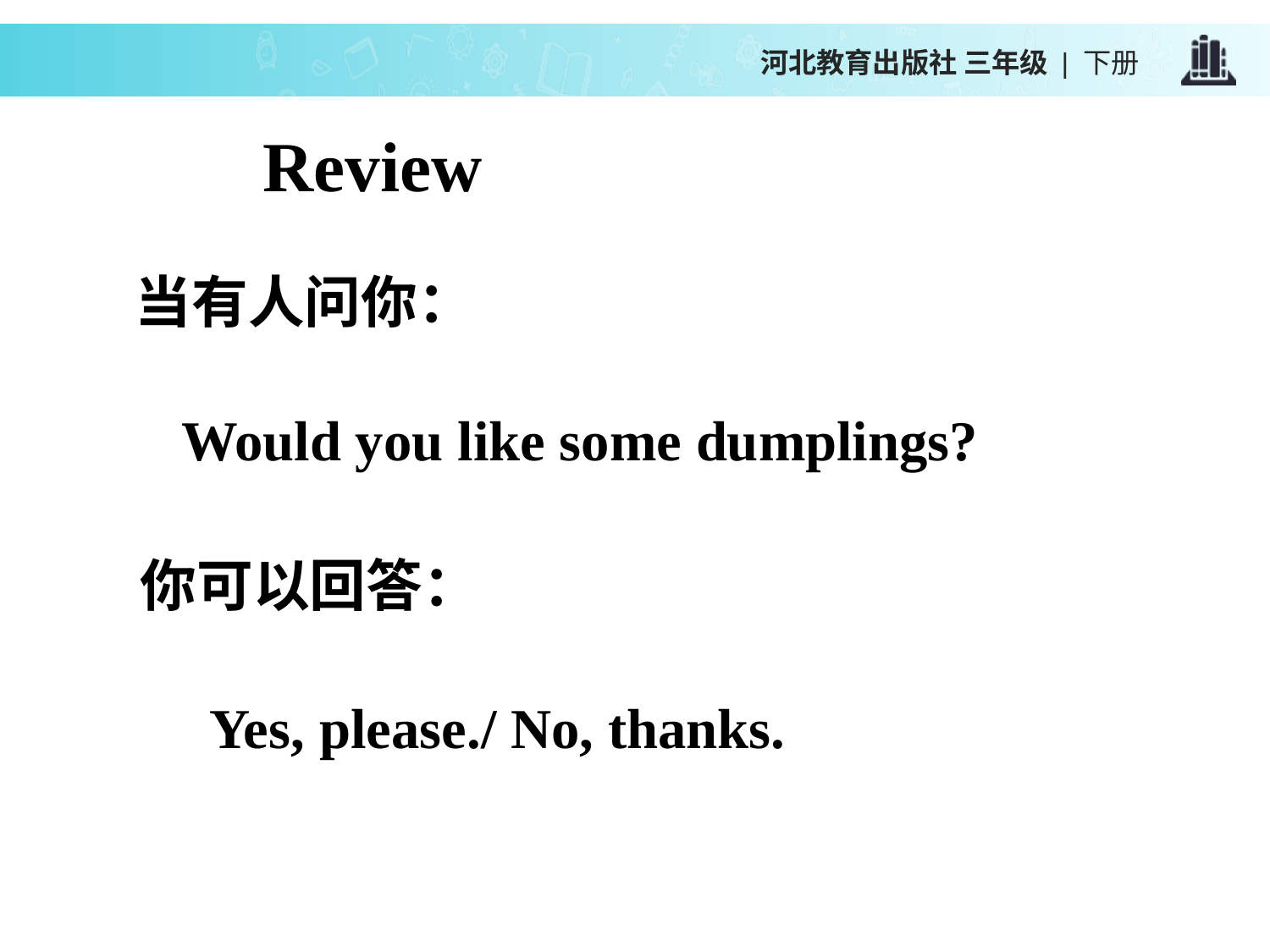

河北教育出版社 三年级 | 下册
Review
当有人问你：
Would you like some dumplings?
你可以回答：
Yes, please./ No, thanks.